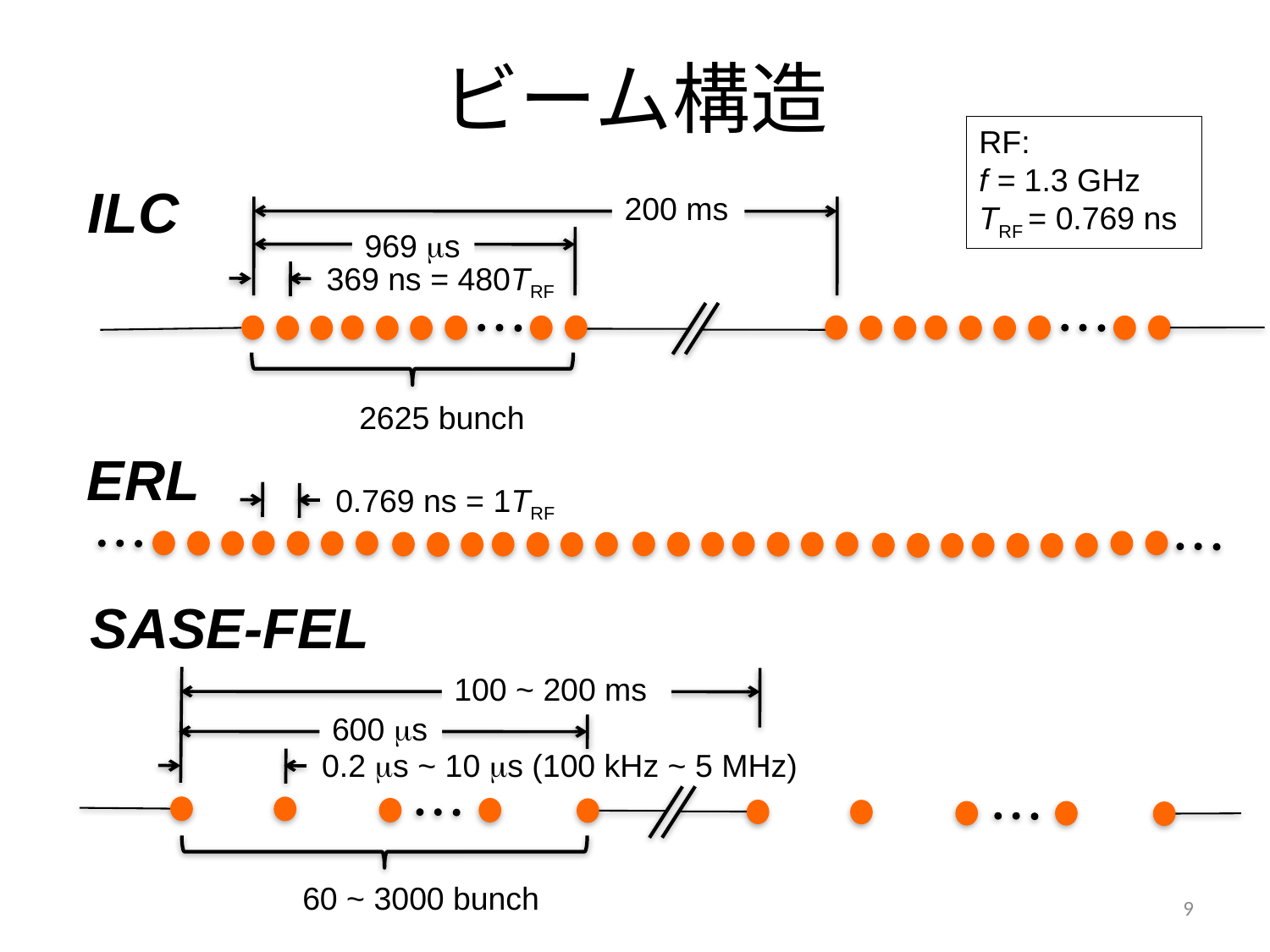

# ビーム構造
RF:
f = 1.3 GHz
TRF = 0.769 ns
ILC
200 ms

969 μs
369 ns = 480TRF

2625 bunch
ERL
0.769 ns = 1TRF

SASE-FEL

100 ~ 200 ms
600 μs
0.2 μs ~ 10 μs (100 kHz ~ 5 MHz)

60 ~ 3000 bunch
9